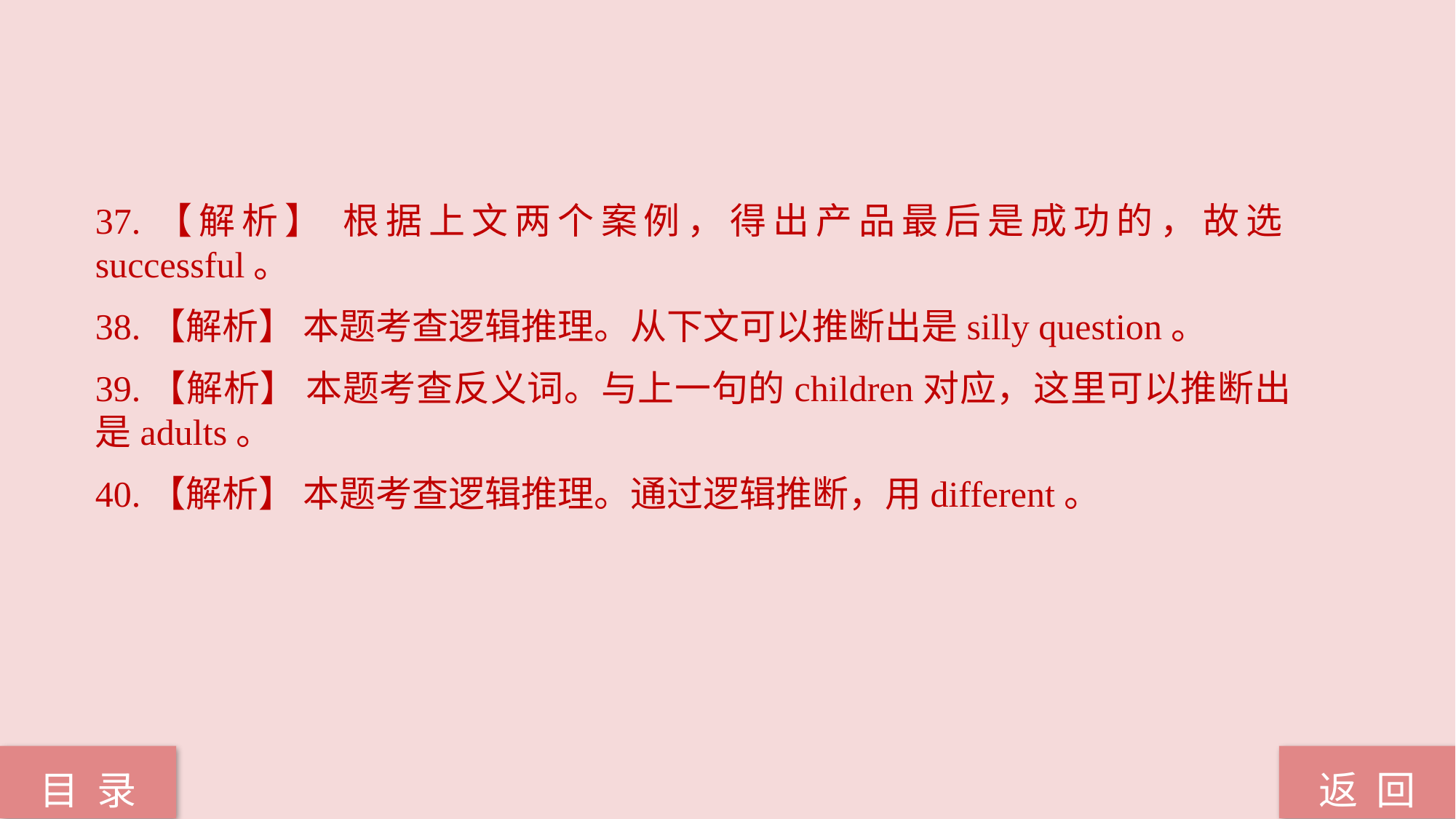

37.【解析】 根据上文两个案例，得出产品最后是成功的，故选successful。
38.【解析】 本题考查逻辑推理。从下文可以推断出是silly question。
39.【解析】 本题考查反义词。与上一句的children对应，这里可以推断出是adults。
40.【解析】 本题考查逻辑推理。通过逻辑推断，用different。
返  回